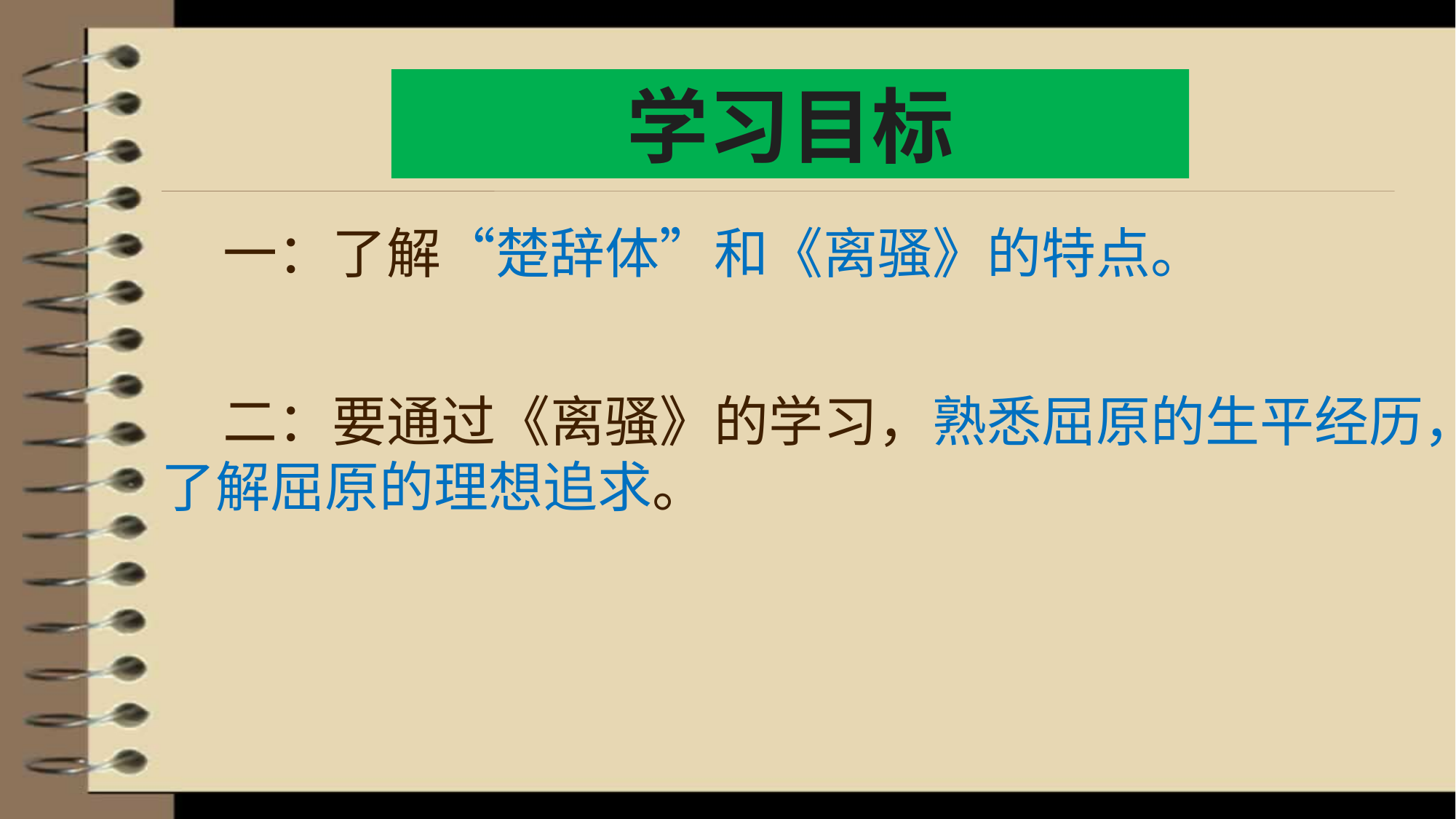

学习目标
    一：了解“楚辞体”和《离骚》的特点。
    二：要通过《离骚》的学习，熟悉屈原的生平经历，了解屈原的理想追求。